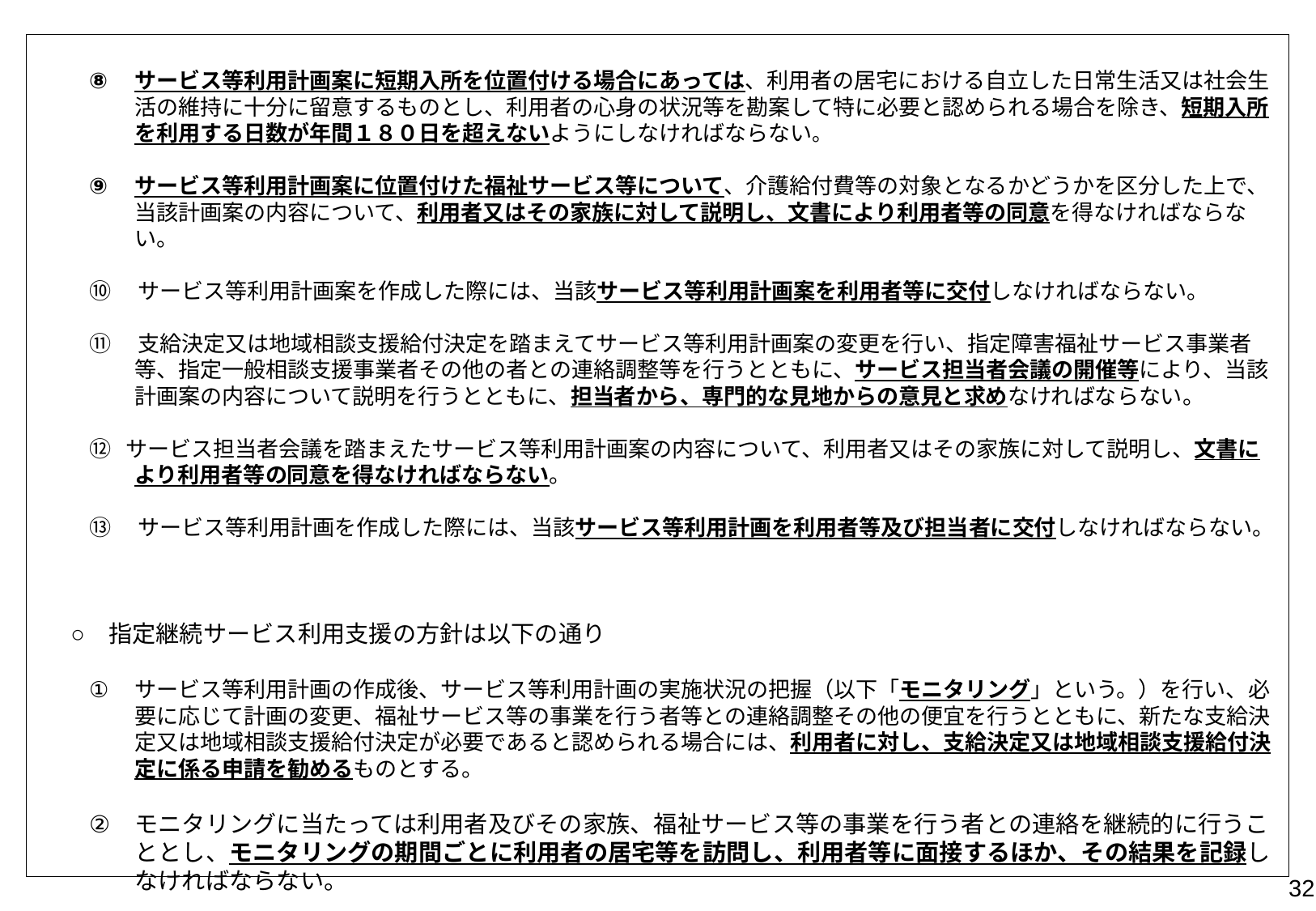

サービス等利用計画案に短期入所を位置付ける場合にあっては、利用者の居宅における自立した日常生活又は社会生活の維持に十分に留意するものとし、利用者の心身の状況等を勘案して特に必要と認められる場合を除き、短期入所を利用する日数が年間１８０日を超えないようにしなければならない。

サービス等利用計画案に位置付けた福祉サービス等について、介護給付費等の対象となるかどうかを区分した上で、当該計画案の内容について、利用者又はその家族に対して説明し、文書により利用者等の同意を得なければならない。

⑩　サービス等利用計画案を作成した際には、当該サービス等利用計画案を利用者等に交付しなければならない。

⑪　支給決定又は地域相談支援給付決定を踏まえてサービス等利用計画案の変更を行い、指定障害福祉サービス事業者等、指定一般相談支援事業者その他の者との連絡調整等を行うとともに、サービス担当者会議の開催等により、当該計画案の内容について説明を行うとともに、担当者から、専門的な見地からの意見と求めなければならない。

⑫  サービス担当者会議を踏まえたサービス等利用計画案の内容について、利用者又はその家族に対して説明し、文書により利用者等の同意を得なければならない。

⑬　サービス等利用計画を作成した際には、当該サービス等利用計画を利用者等及び担当者に交付しなければならない。

指定継続サービス利用支援の方針は以下の通り

サービス等利用計画の作成後、サービス等利用計画の実施状況の把握（以下「モニタリング」という。）を行い、必要に応じて計画の変更、福祉サービス等の事業を行う者等との連絡調整その他の便宜を行うとともに、新たな支給決定又は地域相談支援給付決定が必要であると認められる場合には、利用者に対し、支給決定又は地域相談支援給付決定に係る申請を勧めるものとする。

モニタリングに当たっては利用者及びその家族、福祉サービス等の事業を行う者との連絡を継続的に行うこととし、モニタリングの期間ごとに利用者の居宅等を訪問し、利用者等に面接するほか、その結果を記録しなければならない。

32